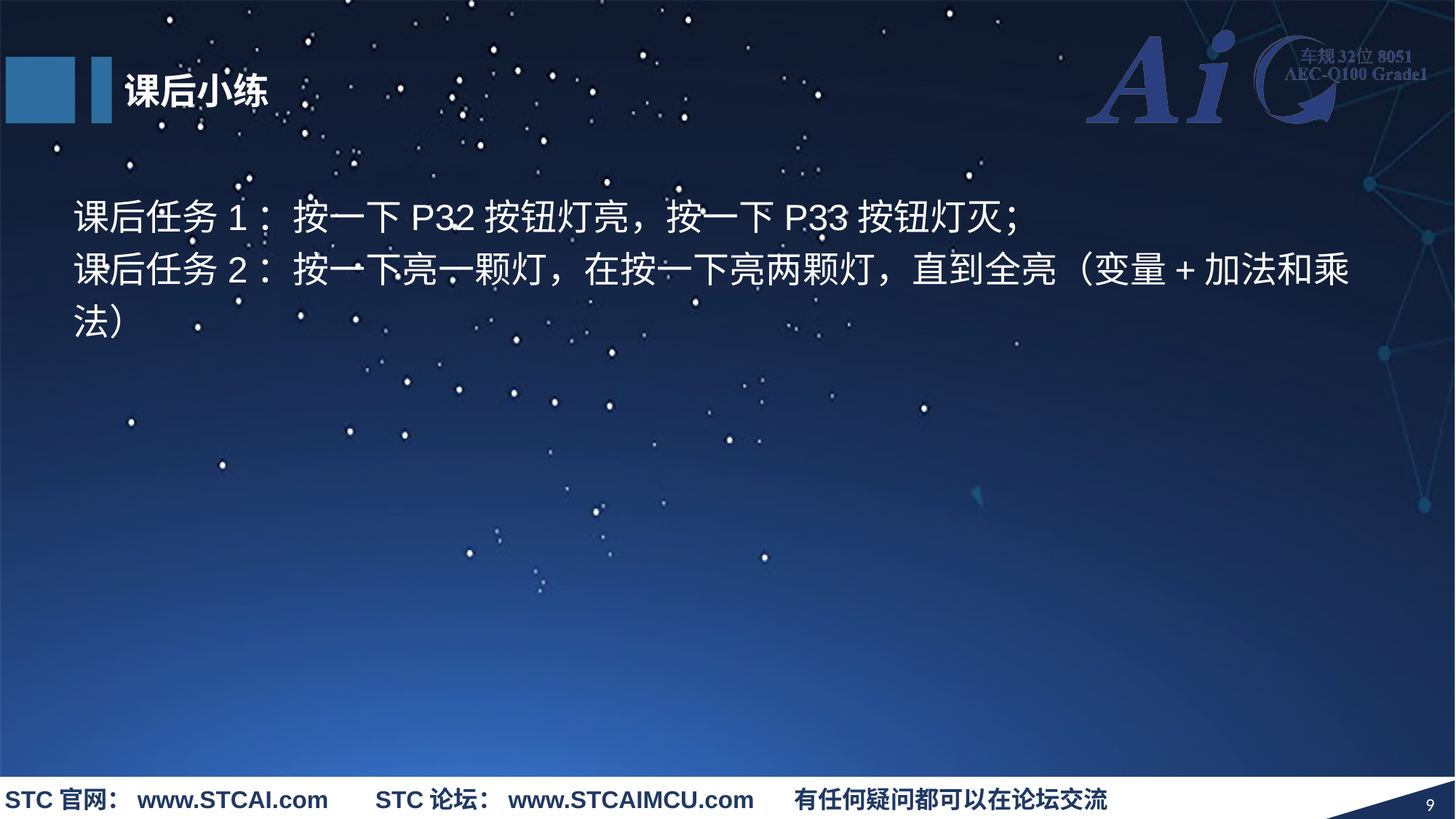

课后小练
课后任务1：按一下P32按钮灯亮，按一下P33按钮灯灭；
课后任务2：按一下亮一颗灯，在按一下亮两颗灯，直到全亮（变量+加法和乘法）